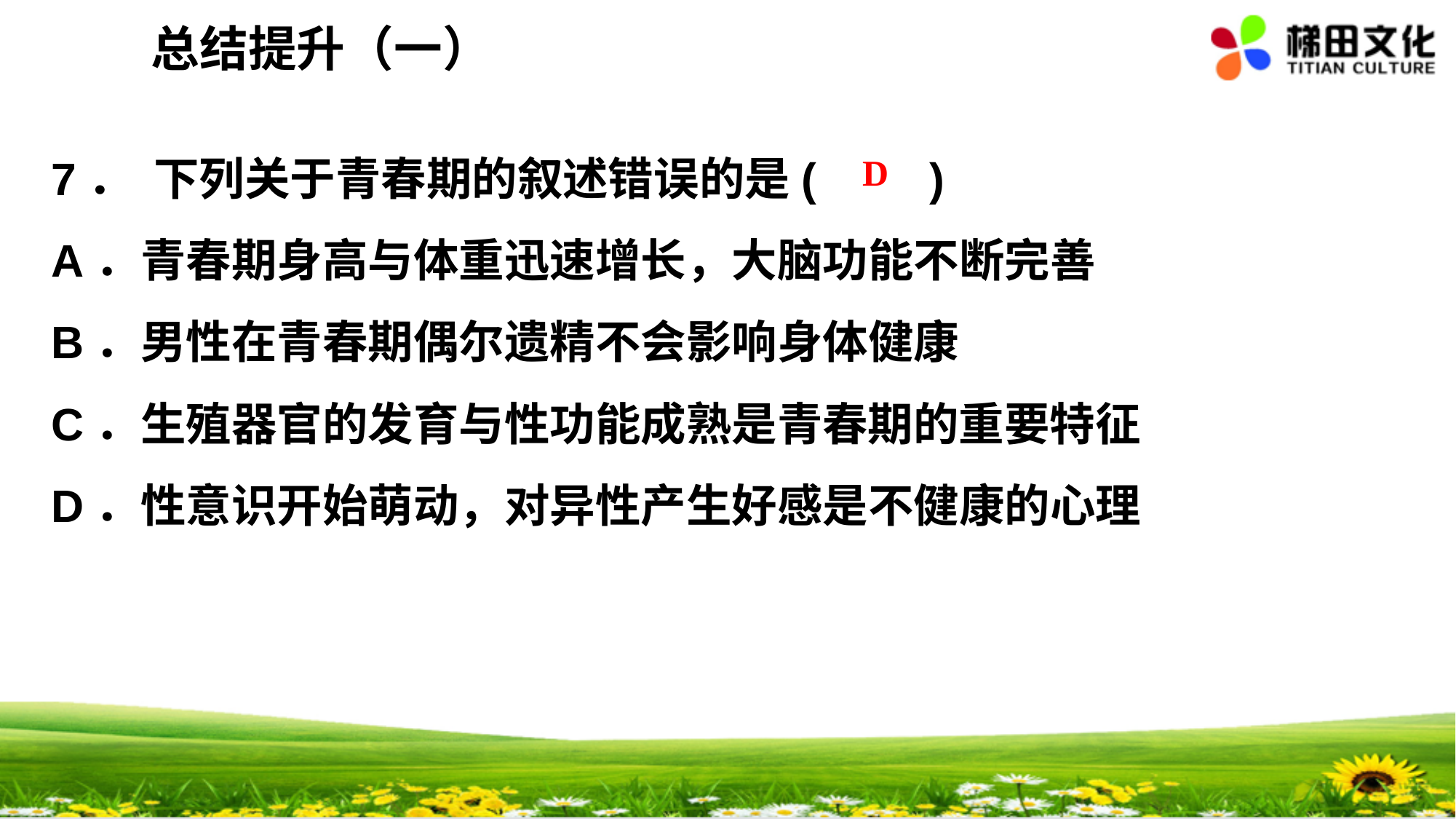

总结提升（一）
7．  下列关于青春期的叙述错误的是(　　)
A．青春期身高与体重迅速增长，大脑功能不断完善
B．男性在青春期偶尔遗精不会影响身体健康
C．生殖器官的发育与性功能成熟是青春期的重要特征
D．性意识开始萌动，对异性产生好感是不健康的心理
 D